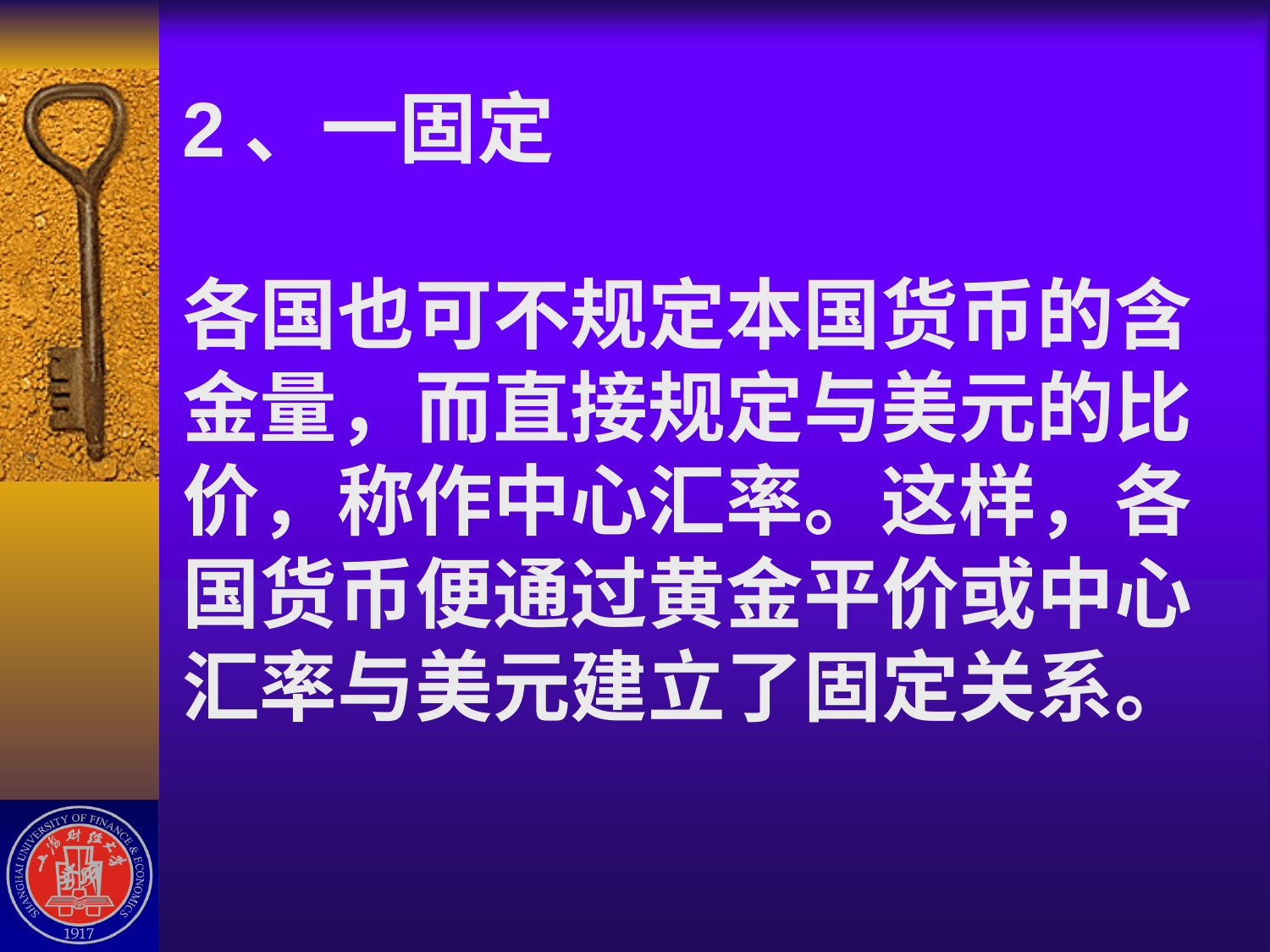

# 2、一固定 各国也可不规定本国货币的含 金量，而直接规定与美元的比 价，称作中心汇率。这样，各 国货币便通过黄金平价或中心 汇率与美元建立了固定关系。